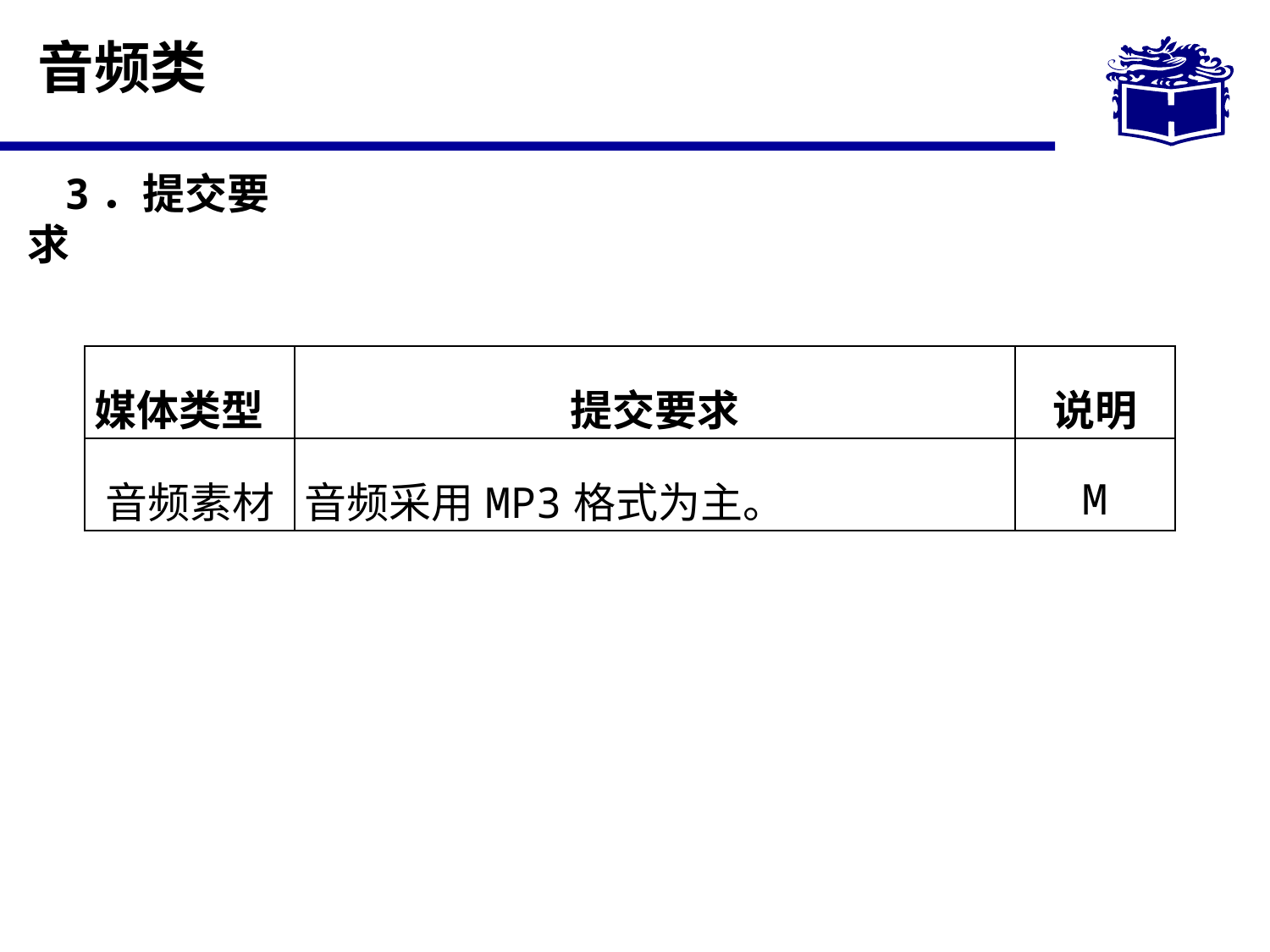

# 音频类
3．提交要求
| 媒体类型 | 提交要求 | 说明 |
| --- | --- | --- |
| 音频素材 | 音频采用MP3格式为主。 | M |